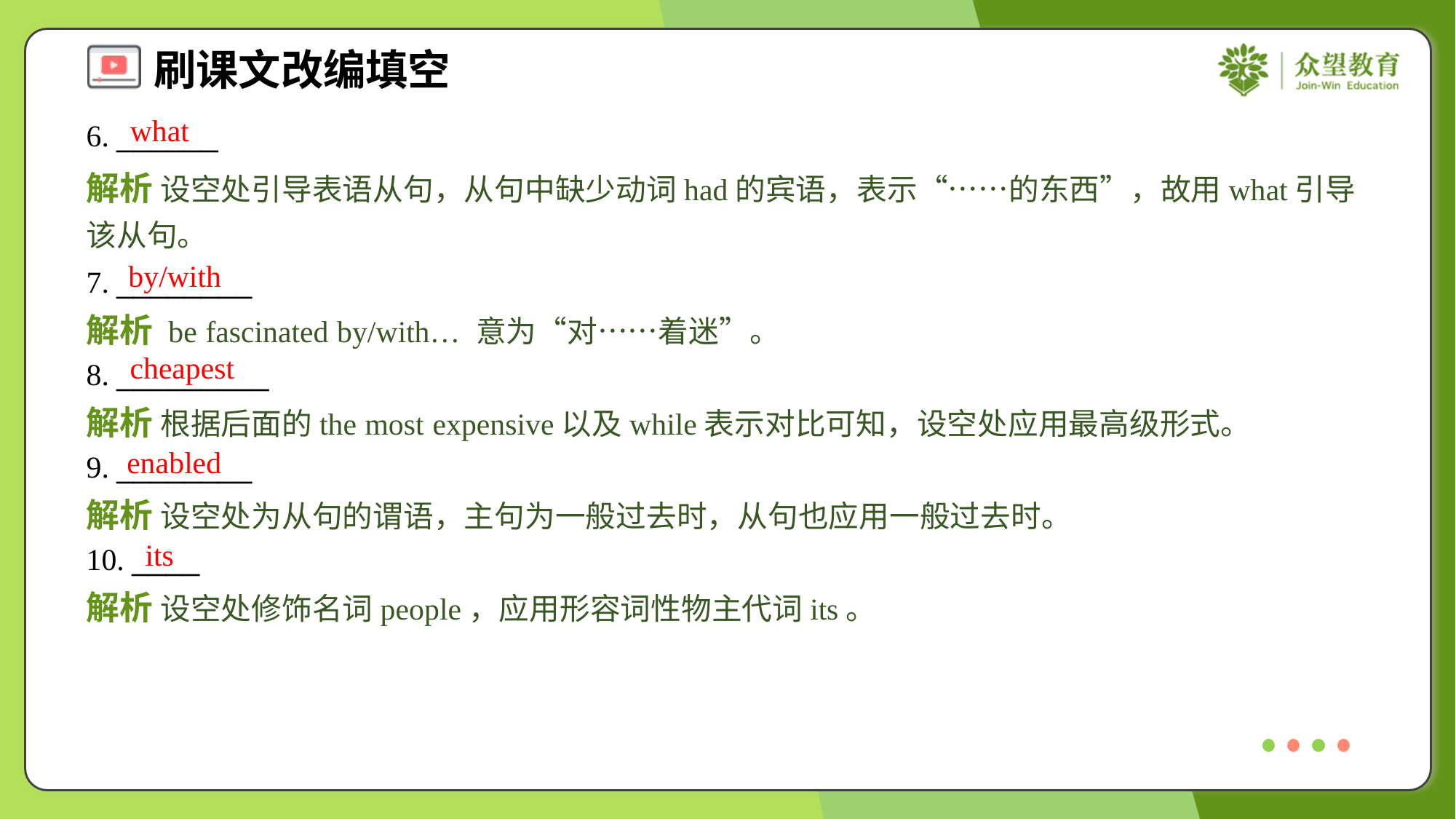

what
6. ______
解析 设空处引导表语从句，从句中缺少动词had的宾语，表示“……的东西”，故用what引导该从句。
by/with
7. ________
解析 be fascinated by/with… 意为“对……着迷”。
cheapest
8. _________
解析 根据后面的the most expensive以及while表示对比可知，设空处应用最高级形式。
enabled
9. ________
解析 设空处为从句的谓语，主句为一般过去时，从句也应用一般过去时。
its
10. ____
解析 设空处修饰名词people，应用形容词性物主代词its。